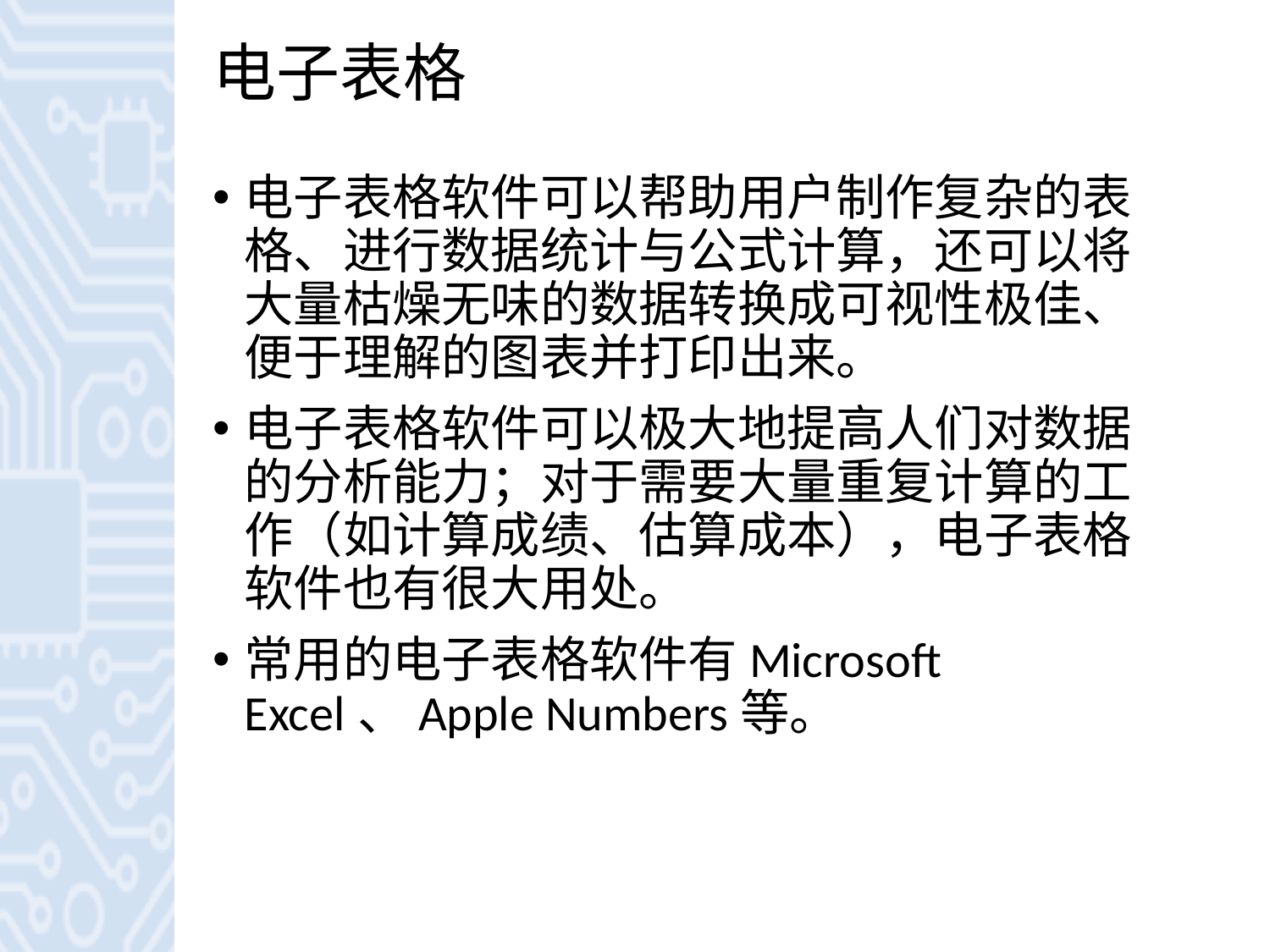

# 电子表格
电子表格软件可以帮助用户制作复杂的表格、进行数据统计与公式计算，还可以将大量枯燥无味的数据转换成可视性极佳、便于理解的图表并打印出来。
电子表格软件可以极大地提高人们对数据的分析能力；对于需要大量重复计算的工作（如计算成绩、估算成本），电子表格软件也有很大用处。
常用的电子表格软件有Microsoft Excel、Apple Numbers等。